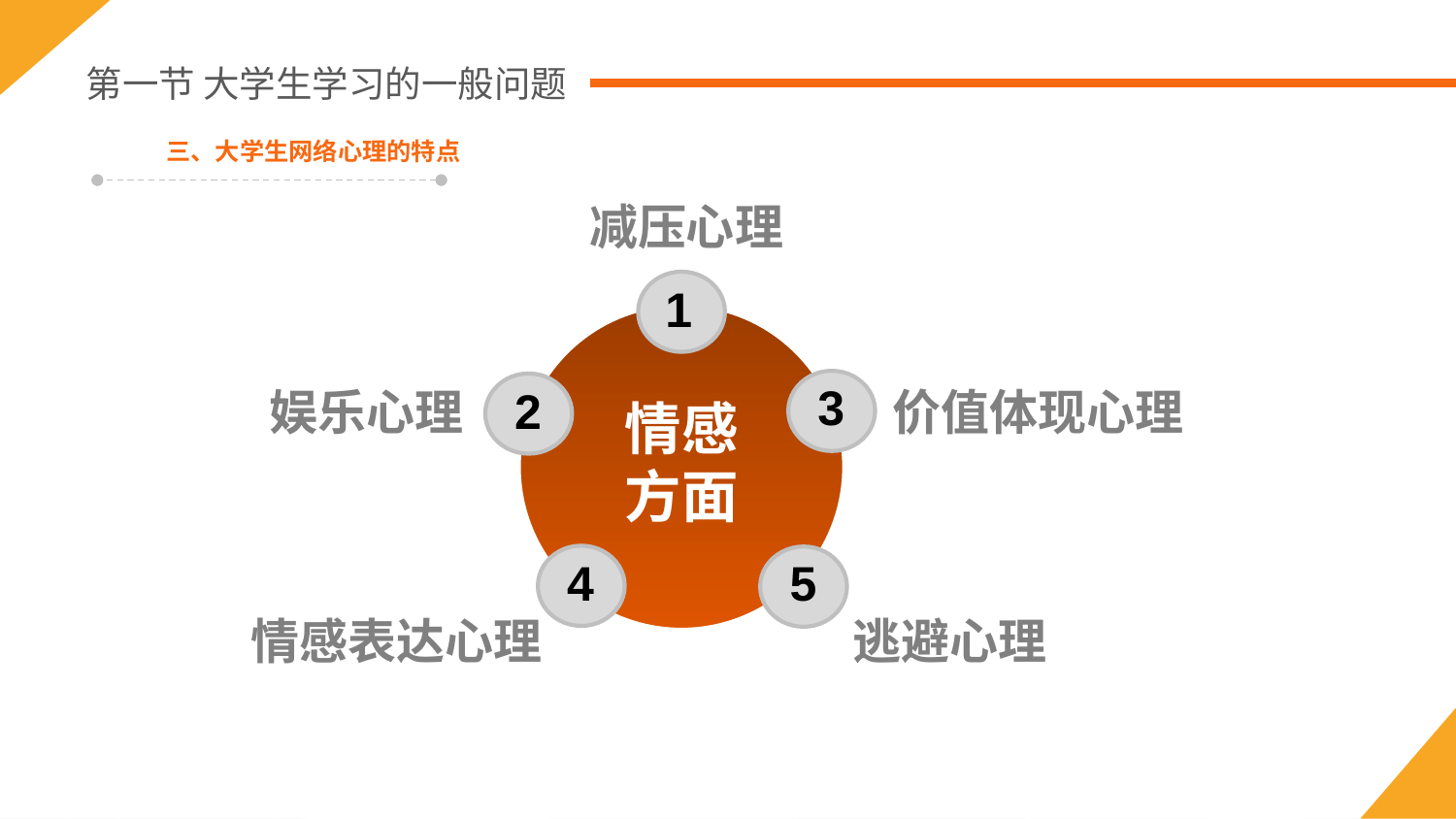

第一节 大学生学习的一般问题
三、大学生网络心理的特点
减压心理
1

3

2

娱乐心理
价值体现心理
情感
方面
4

5

情感表达心理
逃避心理